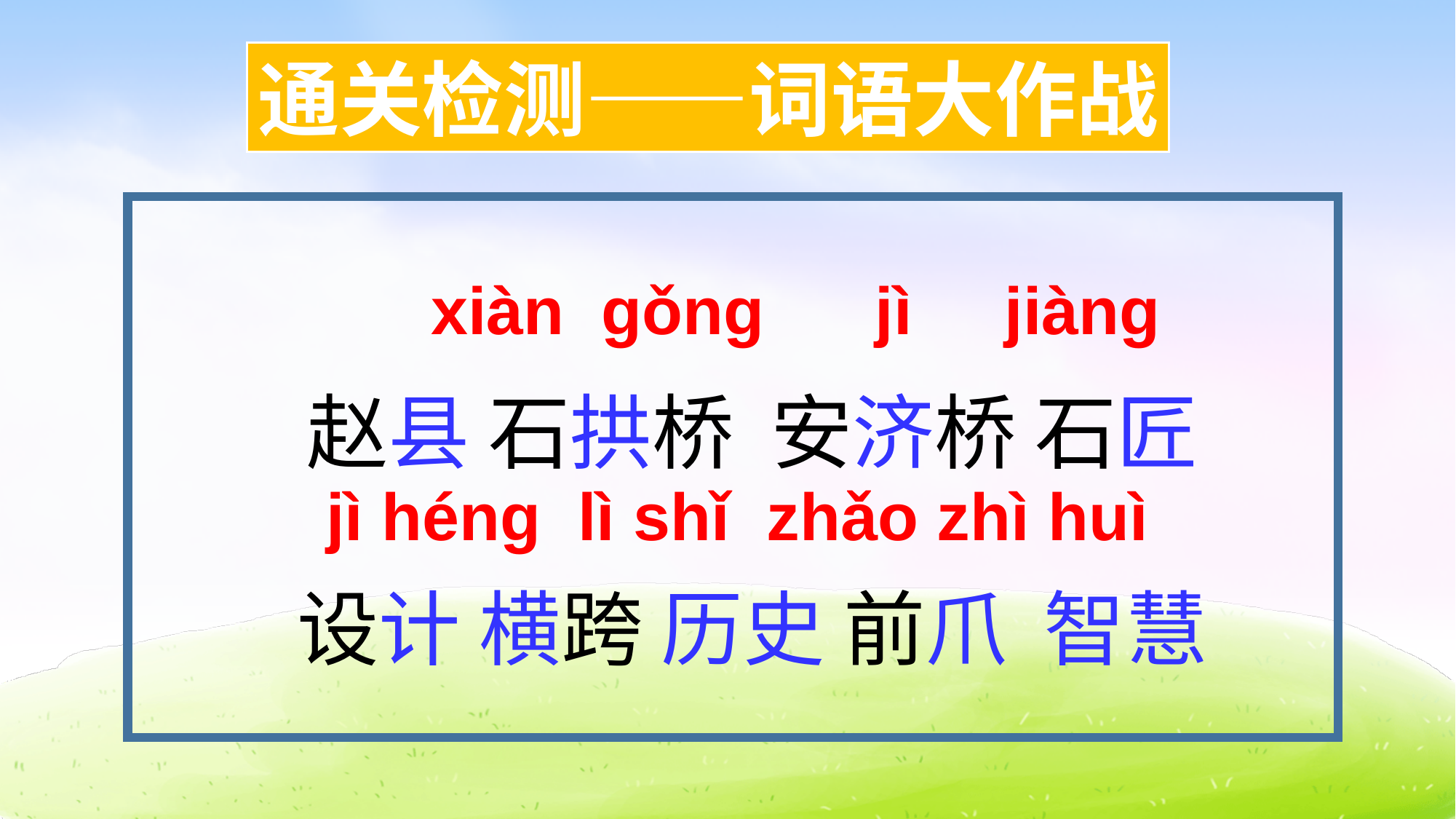

通关检测——词语大作战

 xiàn  gǒng      jì     jiàng
赵县 石拱桥  安济桥 石匠
设计 横跨 历史 前爪  智慧
jì héng  lì shǐ  zhǎo zhì huì